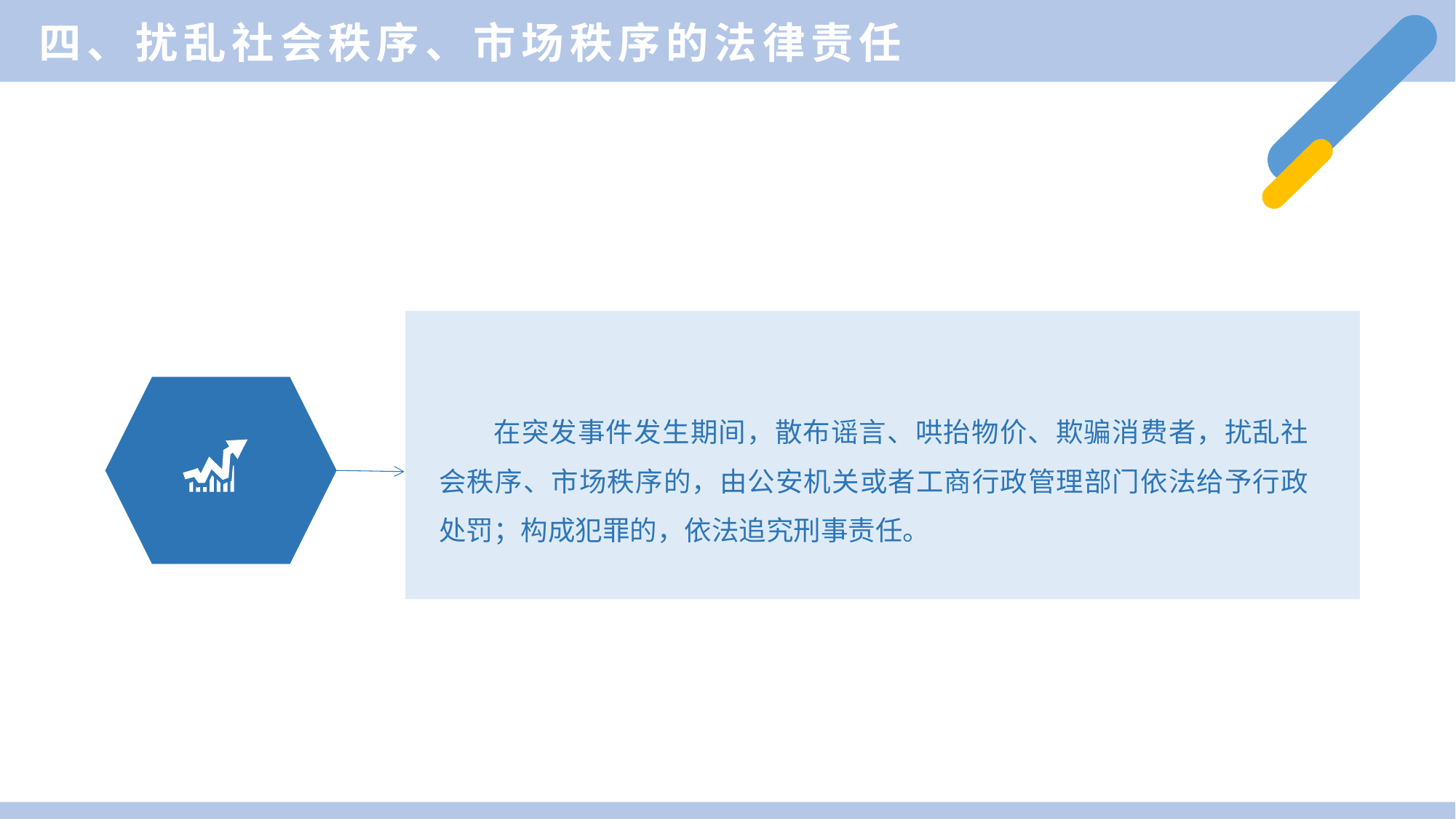

四、扰乱社会秩序、市场秩序的法律责任

在突发事件发生期间，散布谣言、哄抬物价、欺骗消费者，扰乱社会秩序、市场秩序的，由公安机关或者工商行政管理部门依法给予行政处罚；构成犯罪的，依法追究刑事责任。